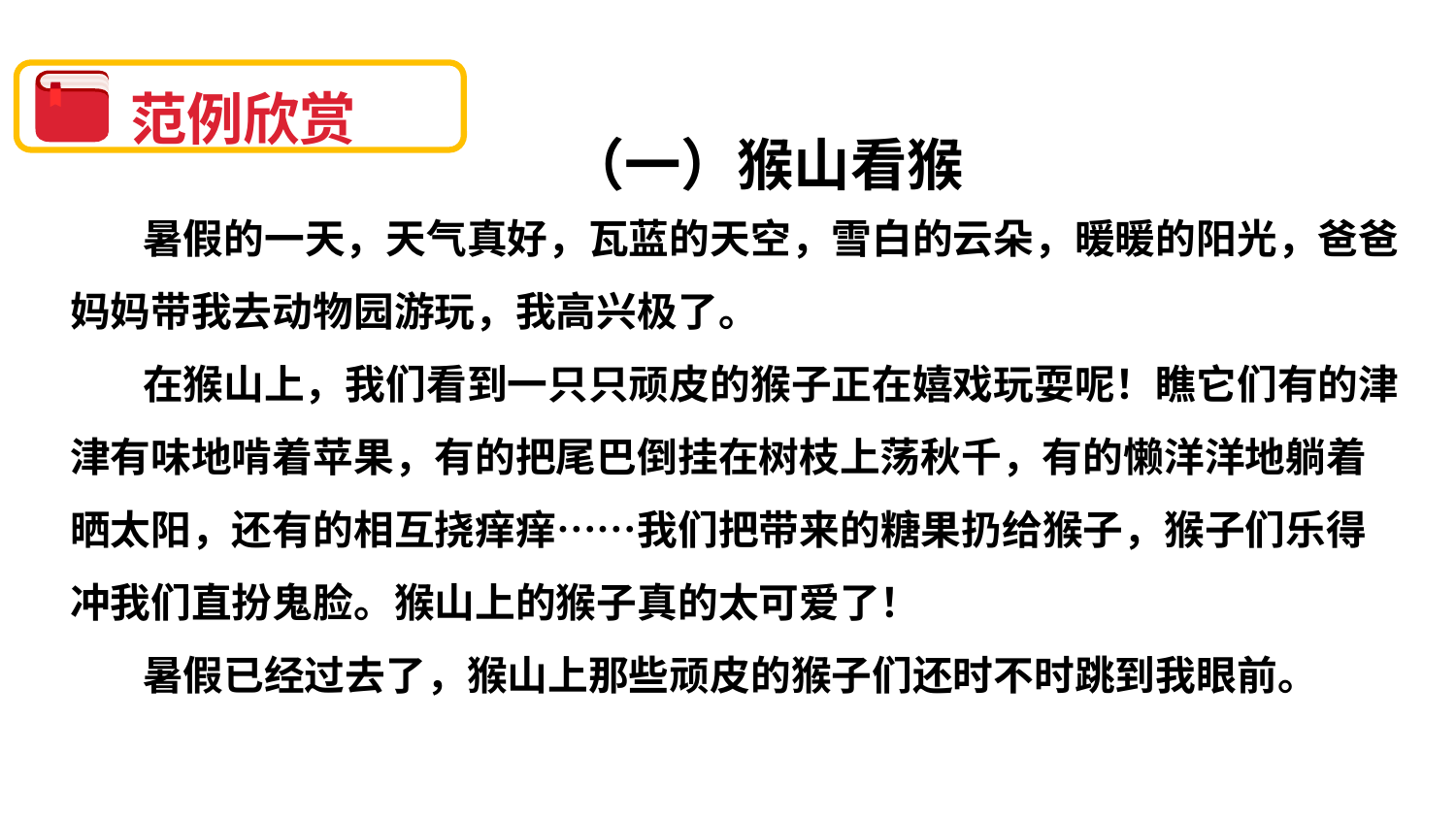

范例欣赏
（一）猴山看猴
暑假的一天，天气真好，瓦蓝的天空，雪白的云朵，暖暖的阳光，爸爸妈妈带我去动物园游玩，我高兴极了。
在猴山上，我们看到一只只顽皮的猴子正在嬉戏玩耍呢！瞧它们有的津津有味地啃着苹果，有的把尾巴倒挂在树枝上荡秋千，有的懒洋洋地躺着晒太阳，还有的相互挠痒痒……我们把带来的糖果扔给猴子，猴子们乐得冲我们直扮鬼脸。猴山上的猴子真的太可爱了！
暑假已经过去了，猴山上那些顽皮的猴子们还时不时跳到我眼前。